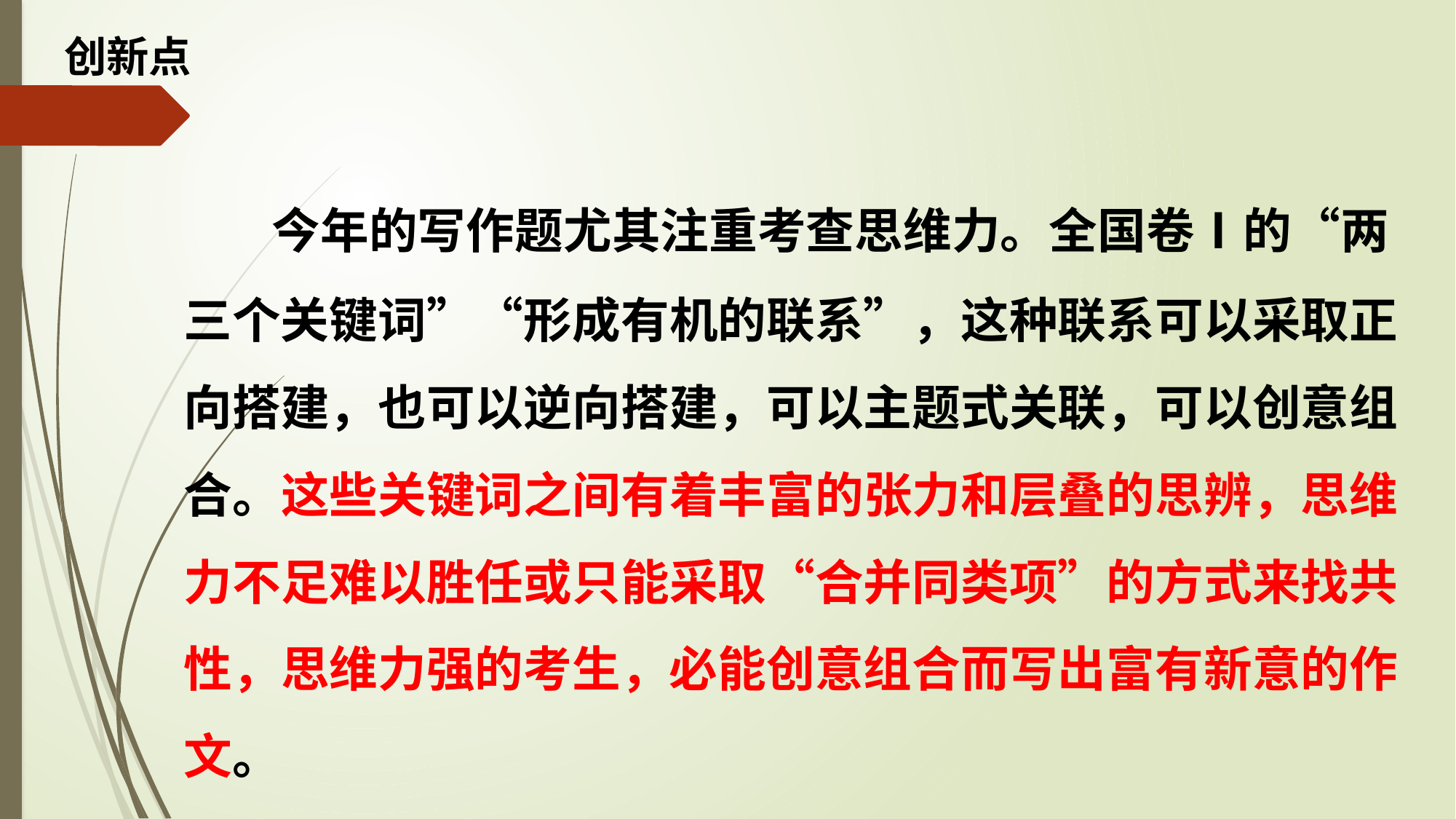

创新点
　  今年的写作题尤其注重考查思维力。全国卷Ⅰ的“两三个关键词”“形成有机的联系”，这种联系可以采取正向搭建，也可以逆向搭建，可以主题式关联，可以创意组合。这些关键词之间有着丰富的张力和层叠的思辨，思维力不足难以胜任或只能采取“合并同类项”的方式来找共性，思维力强的考生，必能创意组合而写出富有新意的作文。